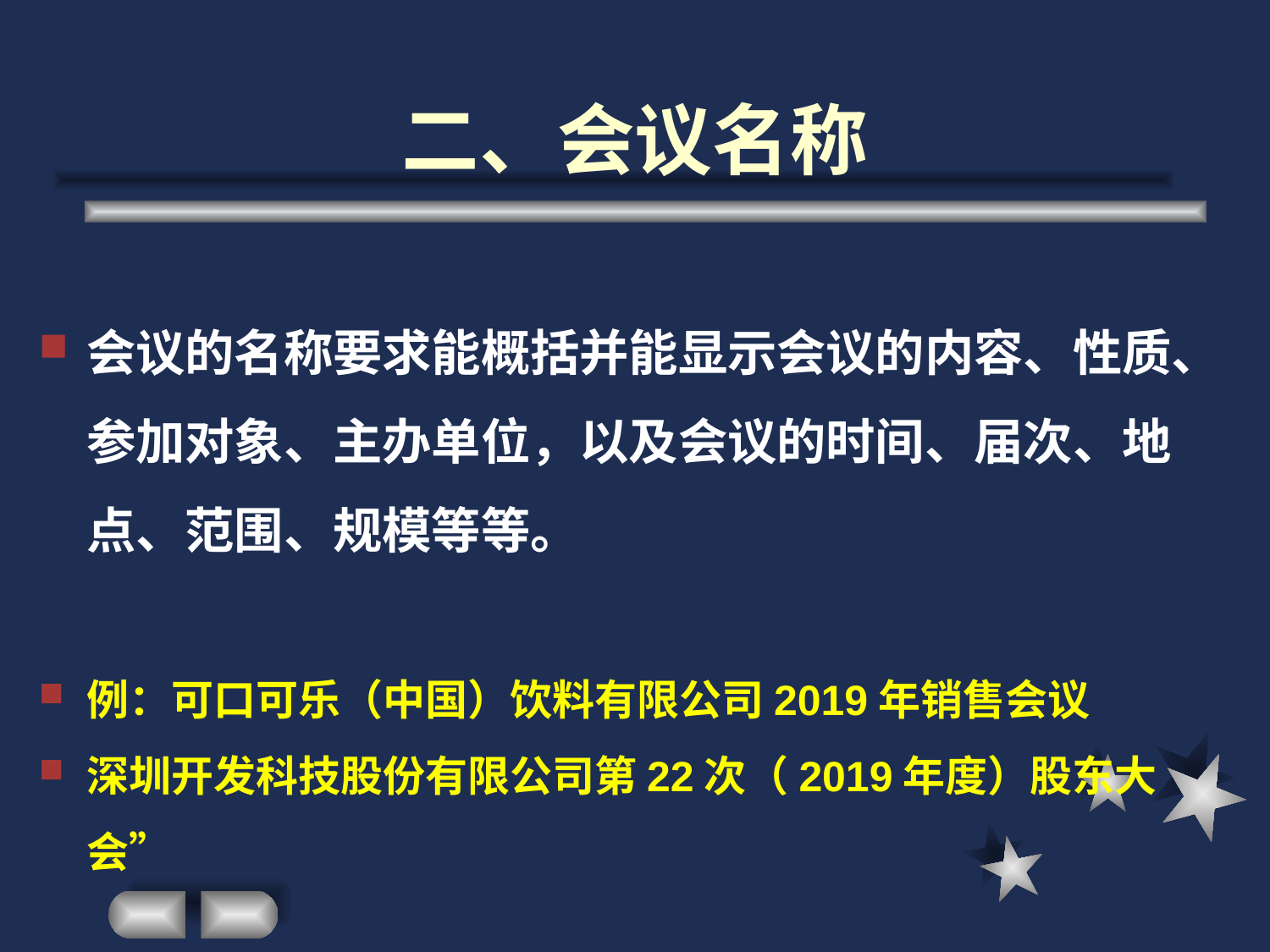

# 二、会议名称
会议的名称要求能概括并能显示会议的内容、性质、参加对象、主办单位，以及会议的时间、届次、地点、范围、规模等等。

例：可口可乐（中国）饮料有限公司2019年销售会议
深圳开发科技股份有限公司第22次（2019年度）股东大会”